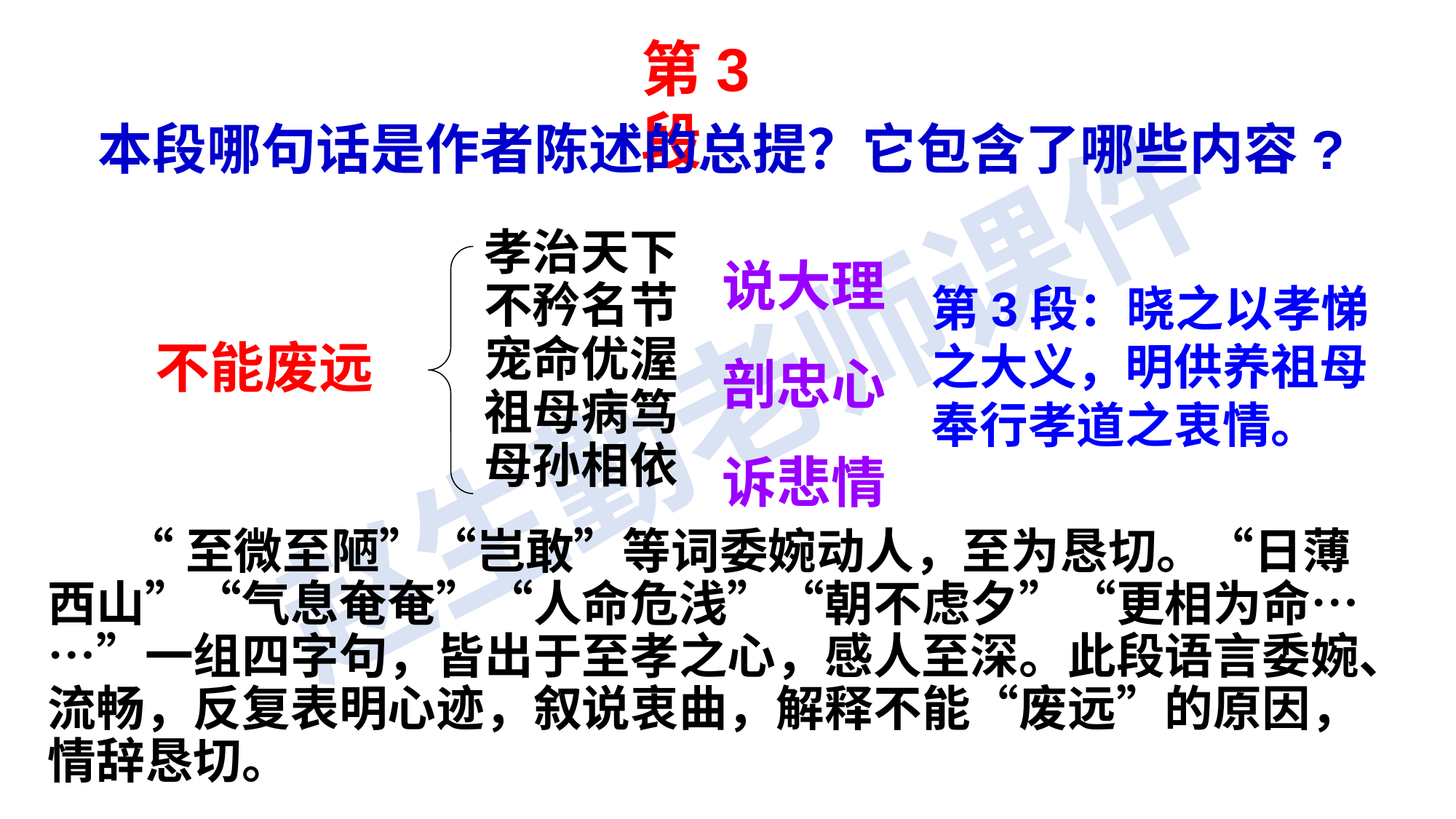

第3段
本段哪句话是作者陈述的总提？它包含了哪些内容?
说大理剖忠心诉悲情
孝治天下
不矜名节
宠命优渥
祖母病笃
母孙相依

第3段：晓之以孝悌之大义，明供养祖母奉行孝道之衷情。
不能废远
       “至微至陋”“岂敢”等词委婉动人，至为恳切。“日薄西山”“气息奄奄”“人命危浅”“朝不虑夕”“更相为命……”一组四字句，皆出于至孝之心，感人至深。此段语言委婉、流畅，反复表明心迹，叙说衷曲，解释不能“废远”的原因，情辞恳切。